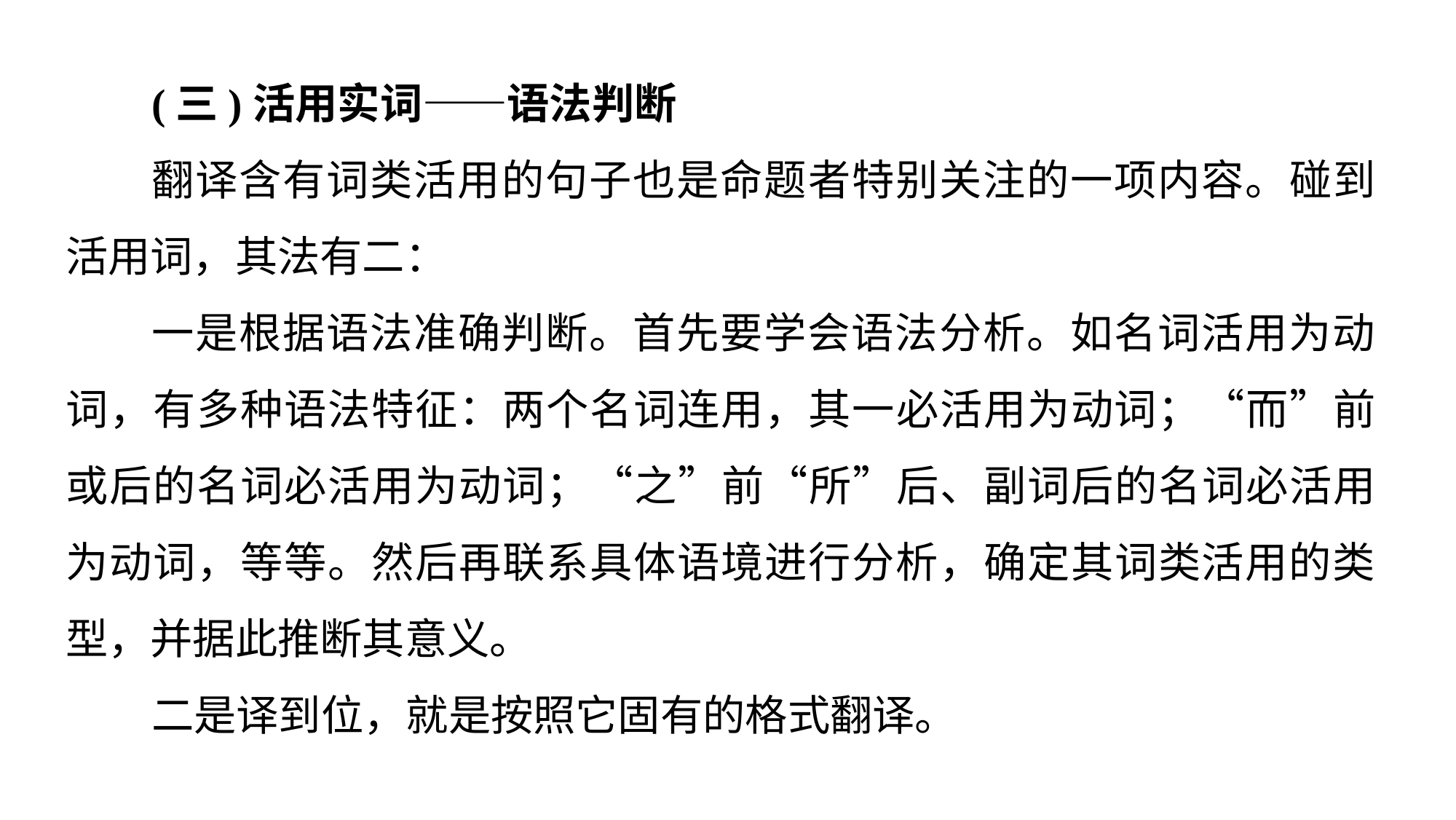

(三)活用实词——语法判断
翻译含有词类活用的句子也是命题者特别关注的一项内容。碰到活用词，其法有二：
一是根据语法准确判断。首先要学会语法分析。如名词活用为动词，有多种语法特征：两个名词连用，其一必活用为动词；“而”前或后的名词必活用为动词；“之”前“所”后、副词后的名词必活用为动词，等等。然后再联系具体语境进行分析，确定其词类活用的类型，并据此推断其意义。
二是译到位，就是按照它固有的格式翻译。